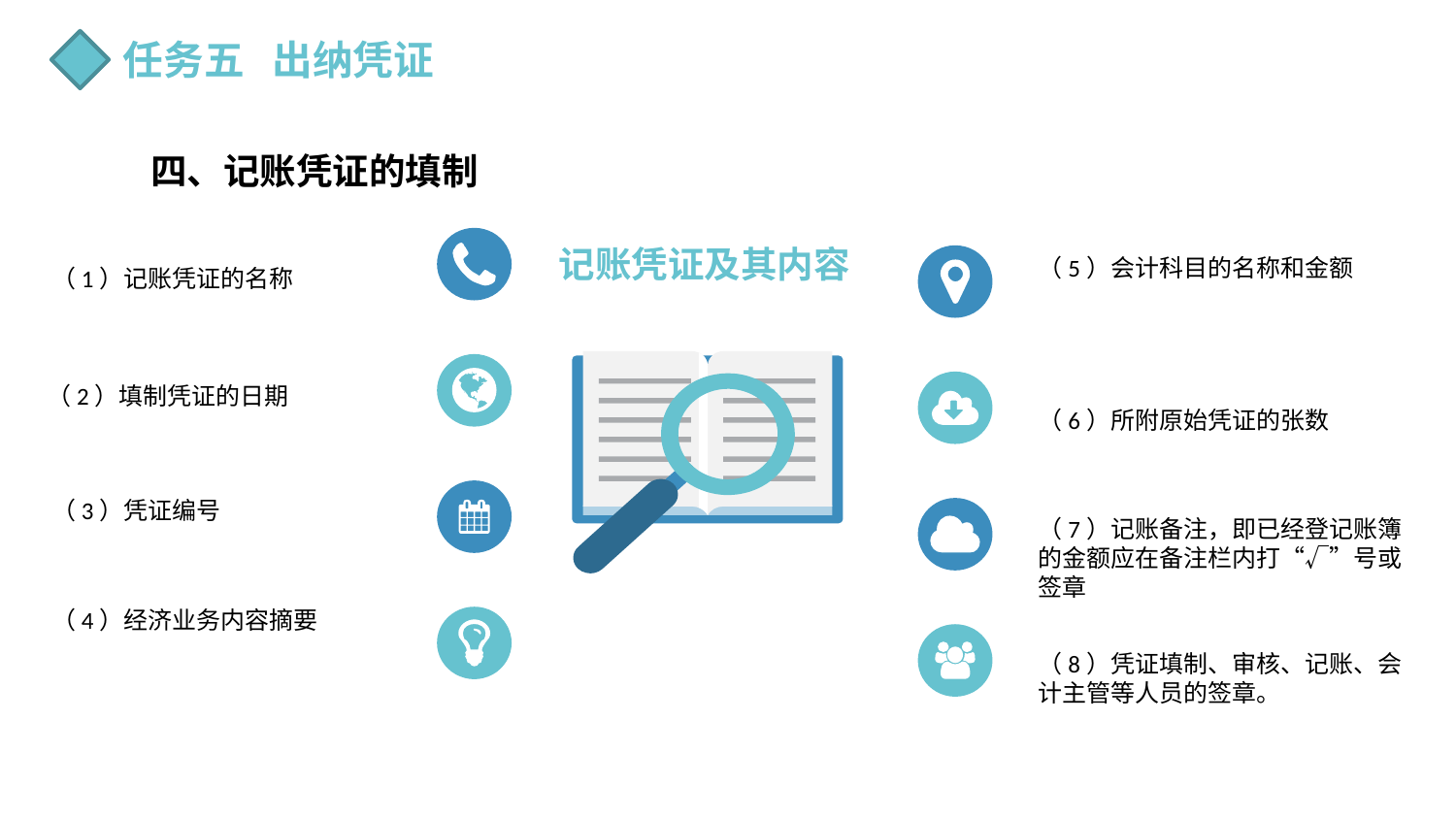

任务五   出纳凭证

四、记账凭证的填制

记账凭证及其内容

（5）会计科目的名称和金额
（1）记账凭证的名称

（2）填制凭证的日期
（6）所附原始凭证的张数
（3）凭证编号
（7）记账备注，即已经登记账簿的金额应在备注栏内打“√”号或签章
（4）经济业务内容摘要
（8）凭证填制、审核、记账、会计主管等人员的签章。